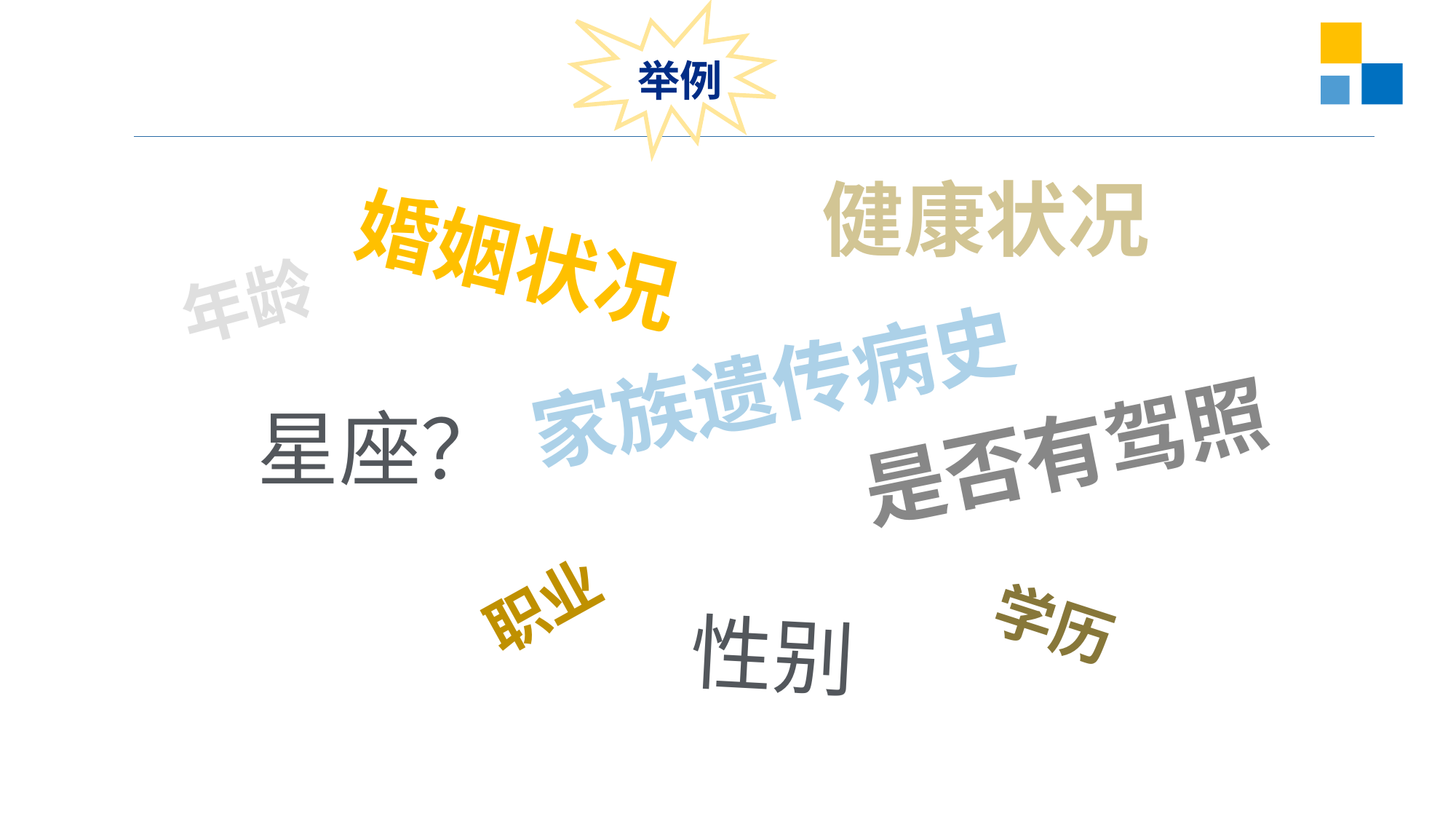

举例
年龄
健康状况
婚姻状况
家族遗传病史
星座？
是否有驾照
# 职业
学历
性别